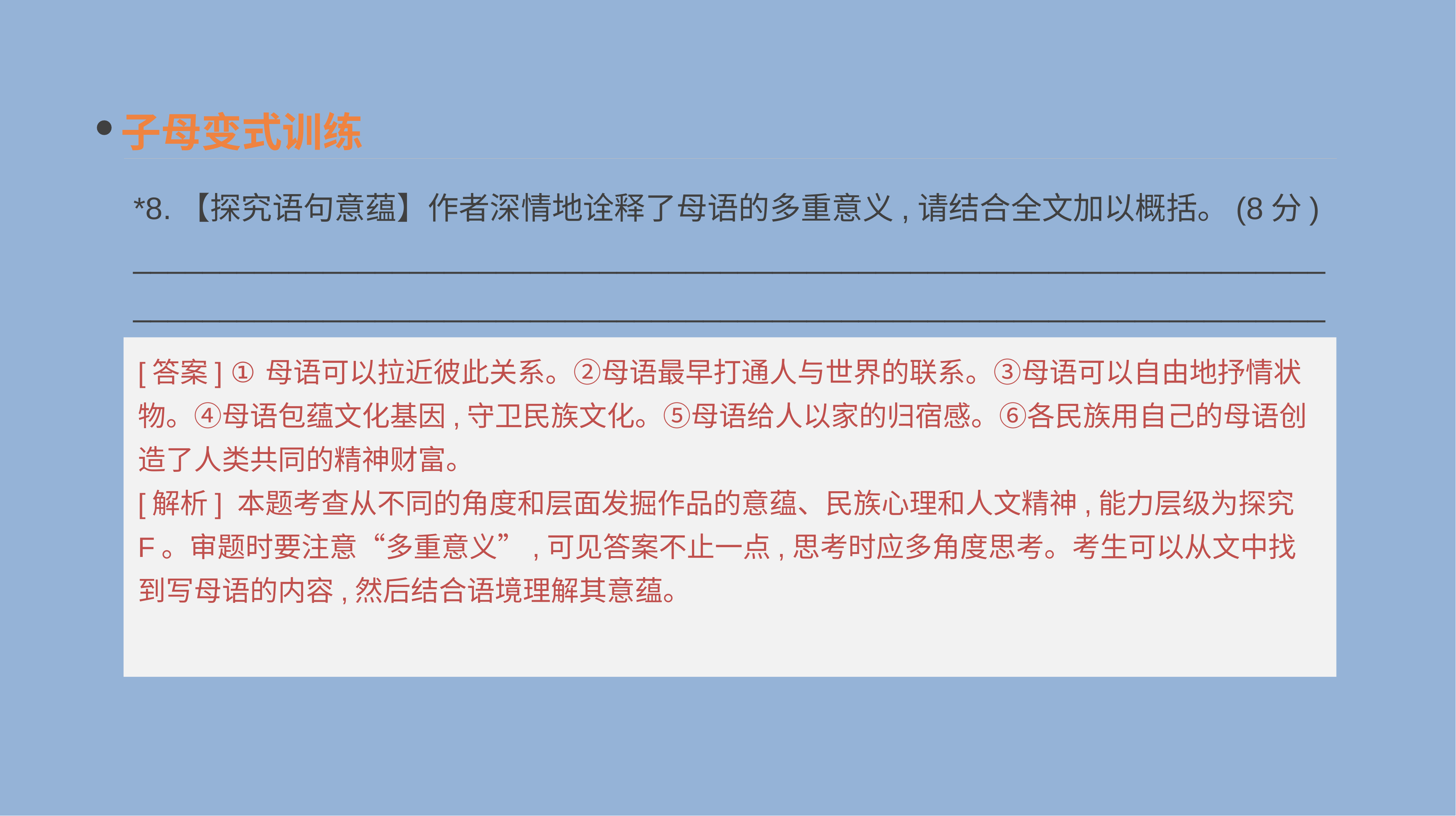

子母变式训练

*8.【探究语句意蕴】作者深情地诠释了母语的多重意义,请结合全文加以概括。(8分)
__________________________________________________________________________________________________________________________________________________________________________

[答案] ①母语可以拉近彼此关系。②母语最早打通人与世界的联系。③母语可以自由地抒情状物。④母语包蕴文化基因,守卫民族文化。⑤母语给人以家的归宿感。⑥各民族用自己的母语创造了人类共同的精神财富。
[解析] 本题考查从不同的角度和层面发掘作品的意蕴、民族心理和人文精神,能力层级为探究F。审题时要注意“多重意义”,可见答案不止一点,思考时应多角度思考。考生可以从文中找到写母语的内容,然后结合语境理解其意蕴。